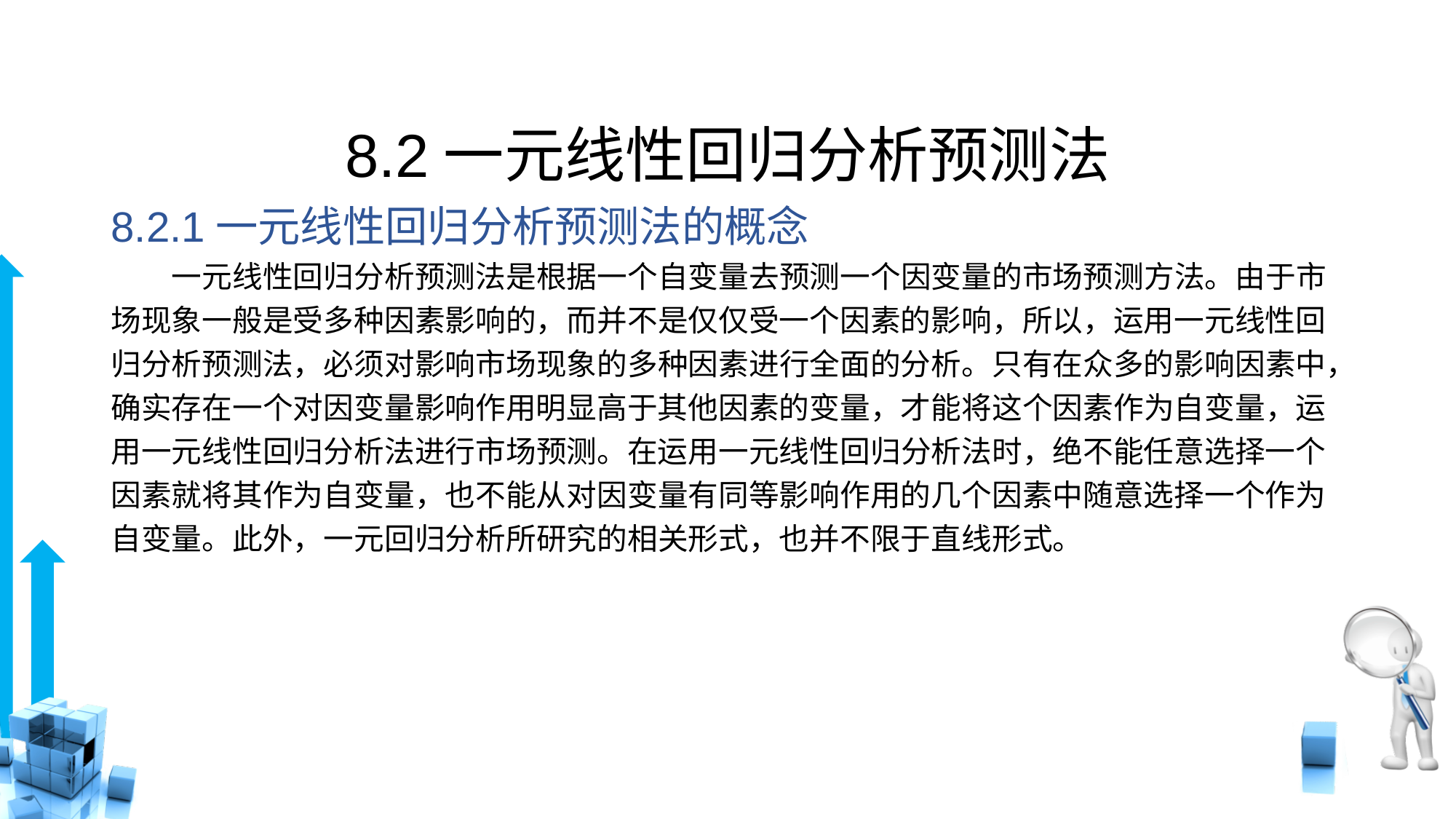

# 8.2一元线性回归分析预测法
8.2.1一元线性回归分析预测法的概念
　　一元线性回归分析预测法是根据一个自变量去预测一个因变量的市场预测方法。由于市场现象一般是受多种因素影响的，而并不是仅仅受一个因素的影响，所以，运用一元线性回归分析预测法，必须对影响市场现象的多种因素进行全面的分析。只有在众多的影响因素中，确实存在一个对因变量影响作用明显高于其他因素的变量，才能将这个因素作为自变量，运用一元线性回归分析法进行市场预测。在运用一元线性回归分析法时，绝不能任意选择一个因素就将其作为自变量，也不能从对因变量有同等影响作用的几个因素中随意选择一个作为自变量。此外，一元回归分析所研究的相关形式，也并不限于直线形式。